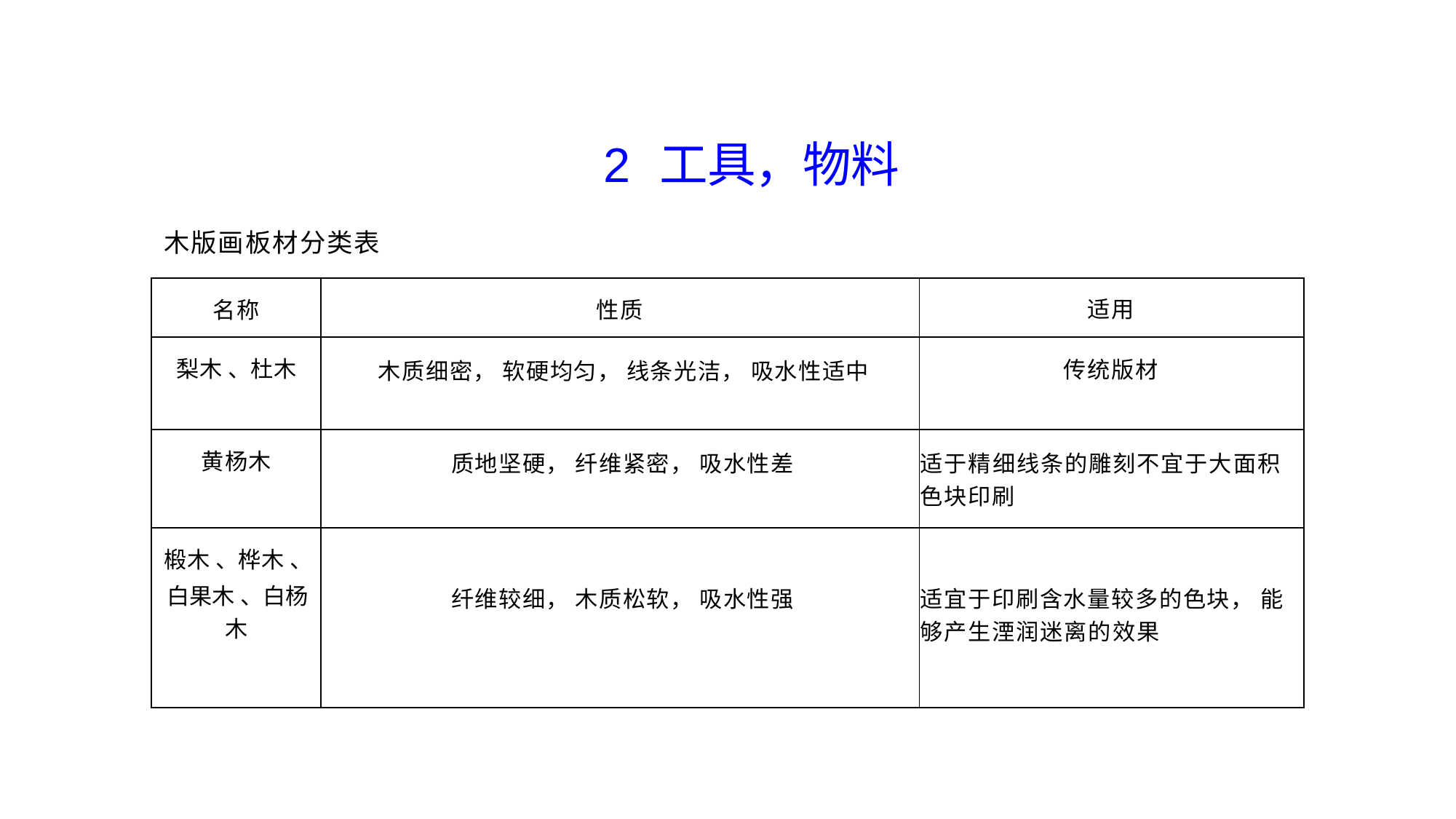

2 工具，物料

木版画板材分类表
| 名称 | 性质 | 适用 |
| --- | --- | --- |
| 梨木 、杜木 | 木质细密， 软硬均匀， 线条光洁， 吸水性适中 | 传统版材 |
| 黄杨木 | 质地坚硬， 纤维紧密， 吸水性差 | 适于精细线条的雕刻不宜于大面积 色块印刷 |
| 椴木 、桦木 、 白果木 、白杨 木 | 纤维较细， 木质松软， 吸水性强 | 适宜于印刷含水量较多的色块， 能 够产生湮润迷离的效果 |